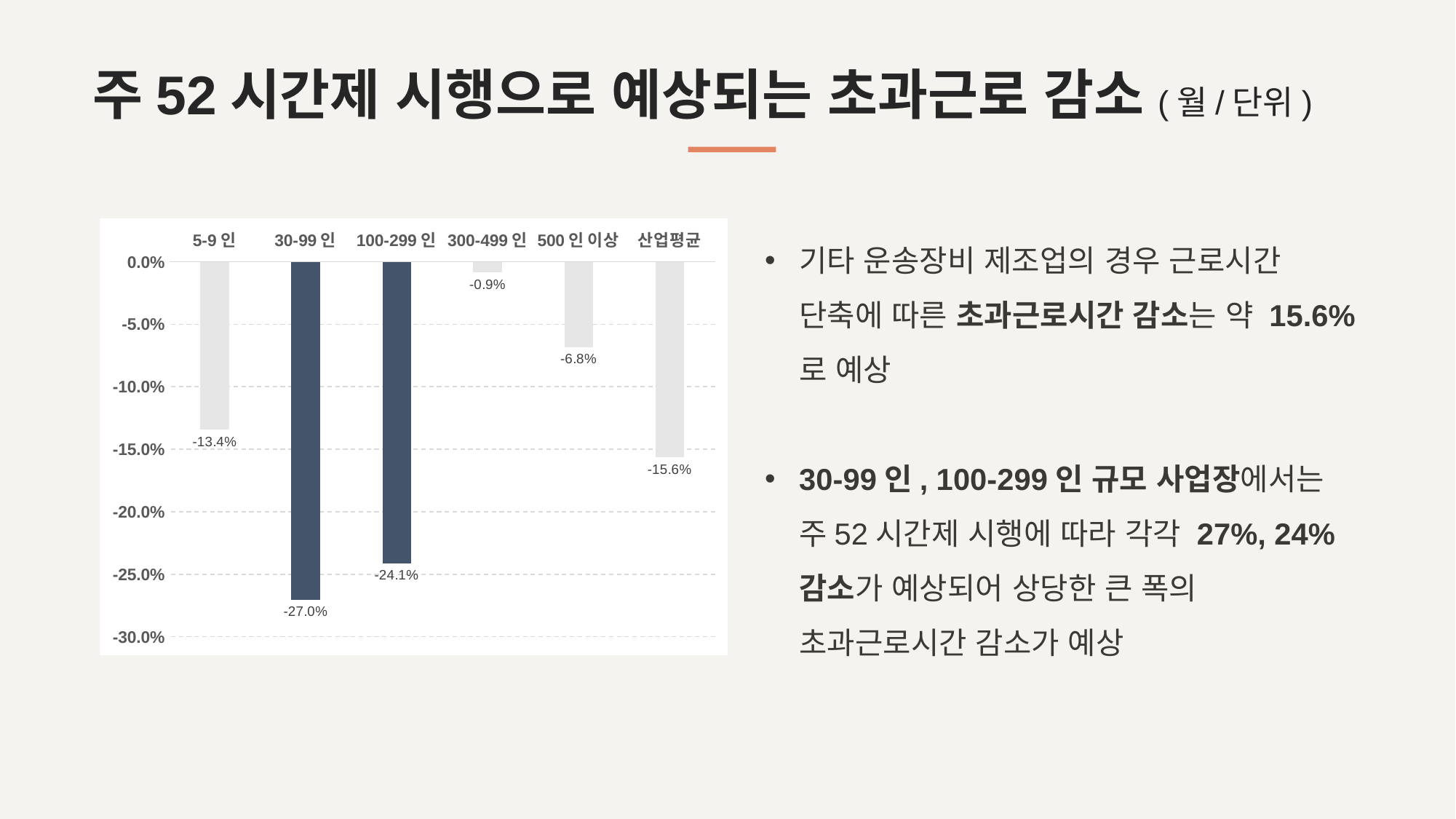

주52시간제 시행으로 예상되는 초과근로 감소(월/단위)

### Chart

| Category | 증감률 |
|---|---|
| 5-9인 | -0.13421913432180166 |
| 30-99인 | -0.270449557956242 |
| 100-299인 | -0.24113395799365894 |
| 300-499인 | -0.00870208655821821 |
| 500인 이상 | -0.06817219470481557 |
| 산업평균 | -0.15633855517009596 |
기타 운송장비 제조업의 경우 근로시간 단축에 따른 초과근로시간 감소는 약 15.6%로 예상

30-99인, 100-299인 규모 사업장에서는 주52시간제 시행에 따라 각각 27%, 24% 감소가 예상되어 상당한 큰 폭의 초과근로시간 감소가 예상